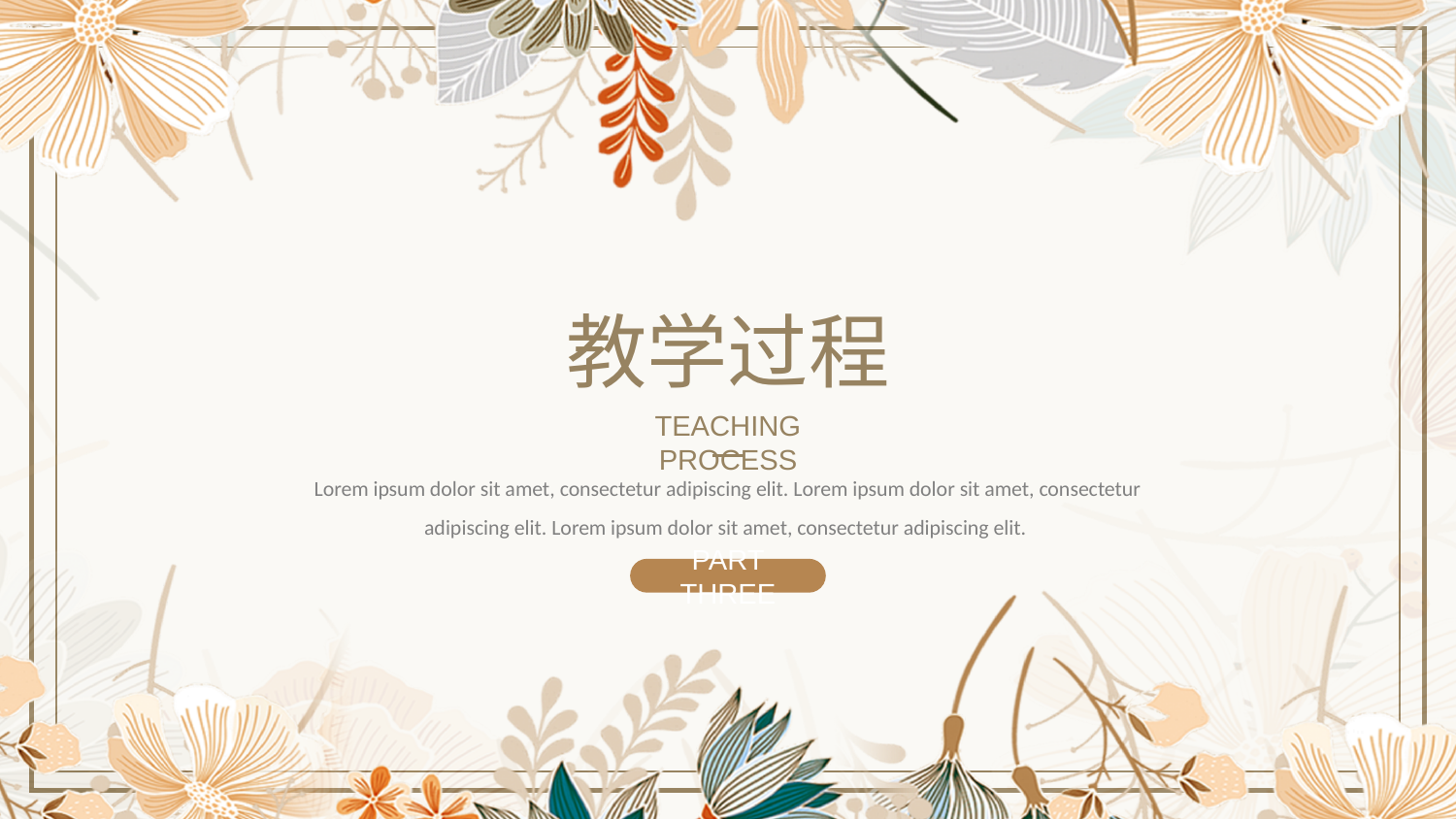

教学过程
TEACHING PROCESS
Lorem ipsum dolor sit amet, consectetur adipiscing elit. Lorem ipsum dolor sit amet, consectetur adipiscing elit. Lorem ipsum dolor sit amet, consectetur adipiscing elit.
PART THREE